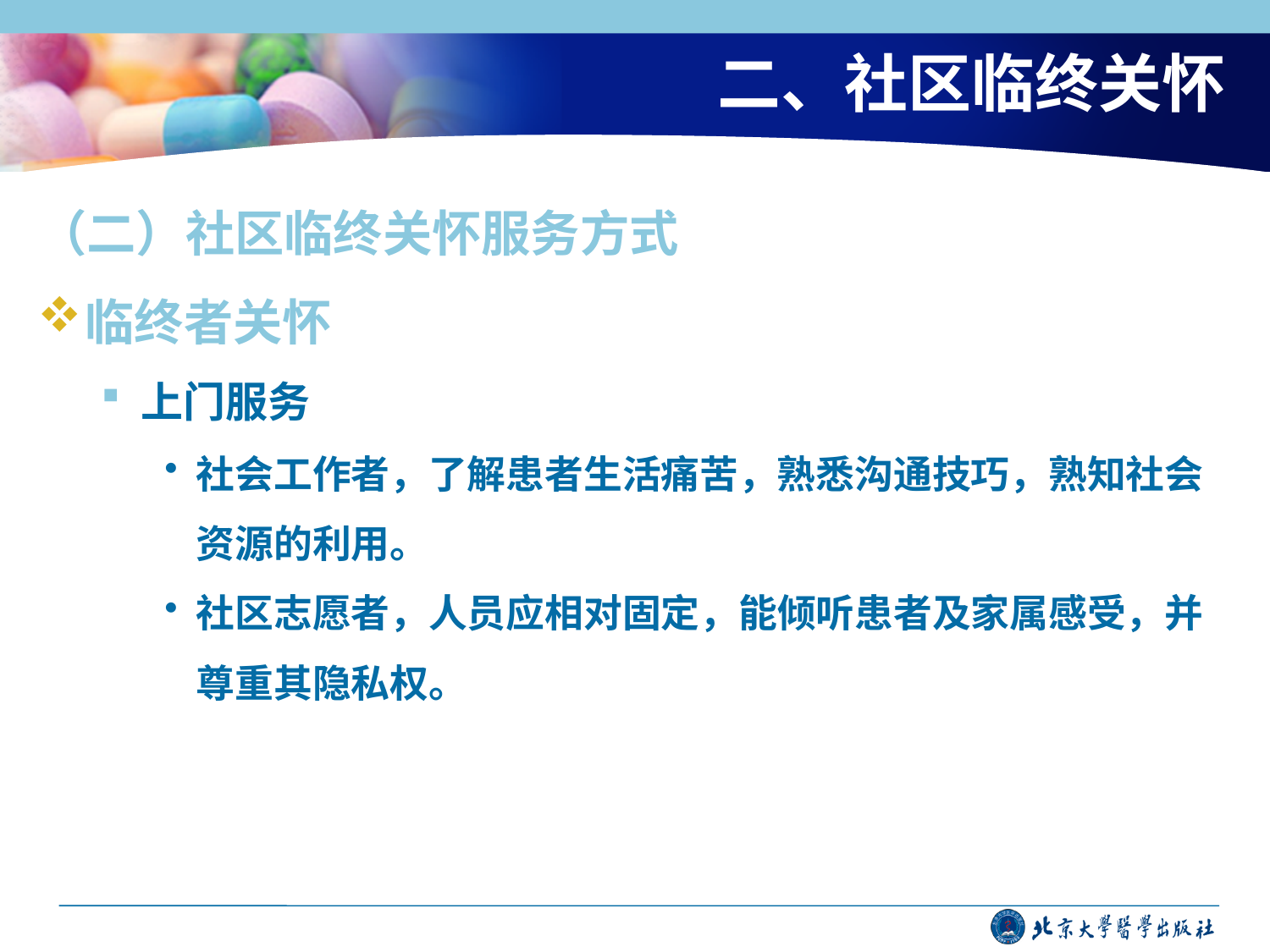

# 二、社区临终关怀
（二）社区临终关怀服务方式
临终者关怀
上门服务
社会工作者，了解患者生活痛苦，熟悉沟通技巧，熟知社会资源的利用。
社区志愿者，人员应相对固定，能倾听患者及家属感受，并尊重其隐私权。